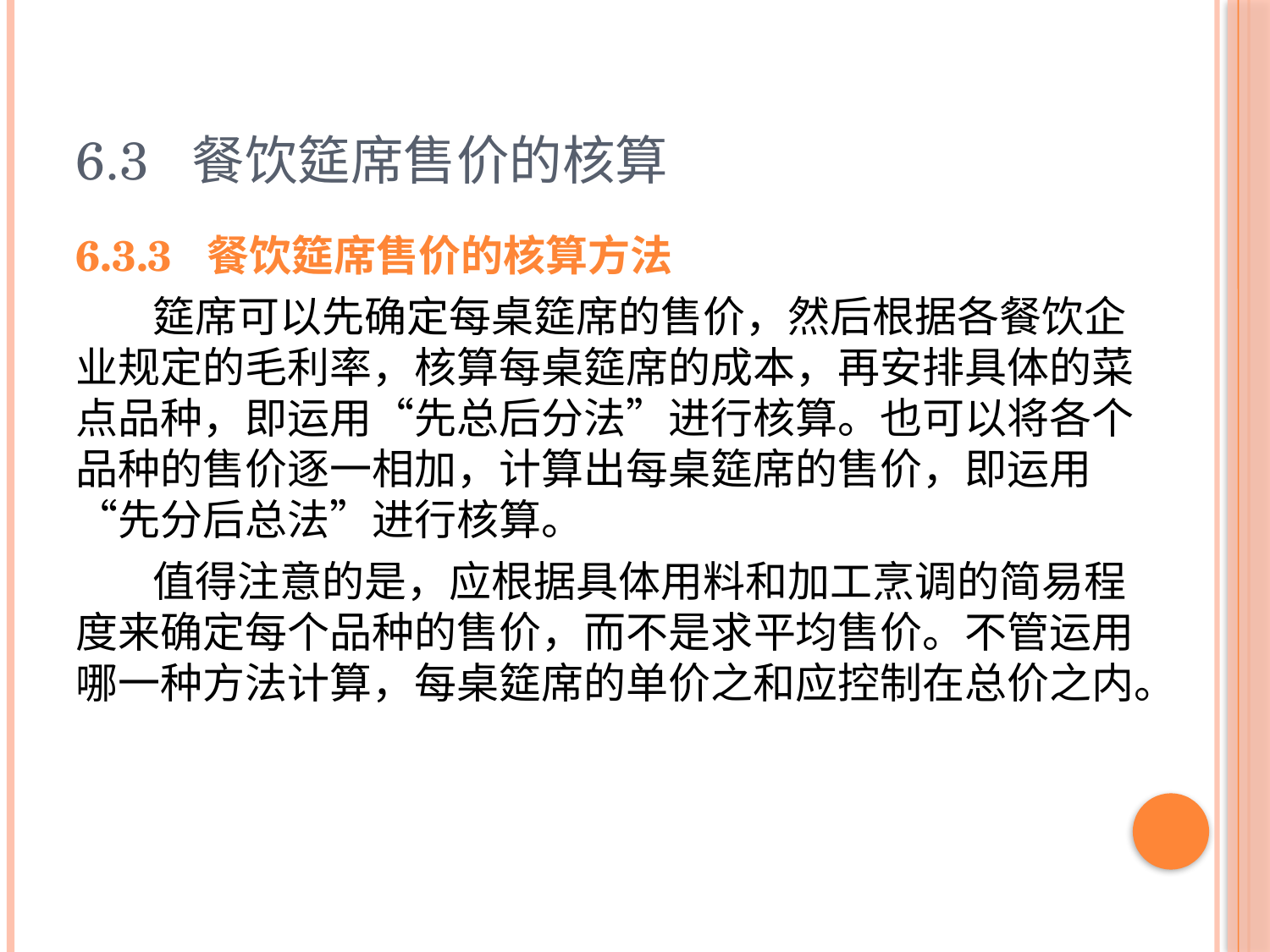

# 6.3  餐饮筵席售价的核算
6.3.3  餐饮筵席售价的核算方法
       筵席可以先确定每桌筵席的售价，然后根据各餐饮企业规定的毛利率，核算每桌筵席的成本，再安排具体的菜点品种，即运用“先总后分法”进行核算。也可以将各个品种的售价逐一相加，计算出每桌筵席的售价，即运用“先分后总法”进行核算。
       值得注意的是，应根据具体用料和加工烹调的简易程度来确定每个品种的售价，而不是求平均售价。不管运用哪一种方法计算，每桌筵席的单价之和应控制在总价之内。